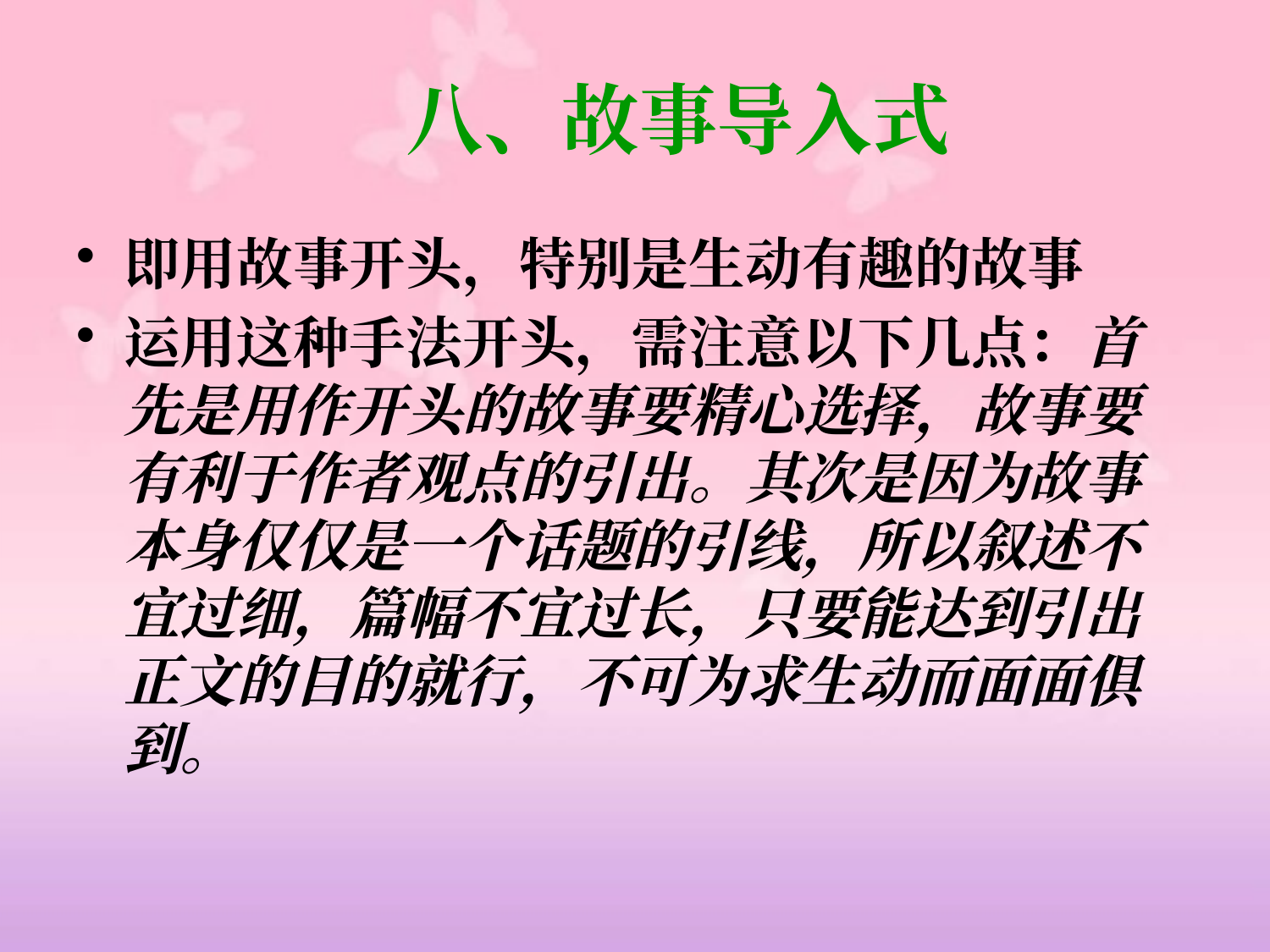

# 八、故事导入式
即用故事开头，特别是生动有趣的故事
运用这种手法开头，需注意以下几点：首先是用作开头的故事要精心选择，故事要有利于作者观点的引出。其次是因为故事本身仅仅是一个话题的引线，所以叙述不宜过细，篇幅不宜过长，只要能达到引出正文的目的就行，不可为求生动而面面俱到。